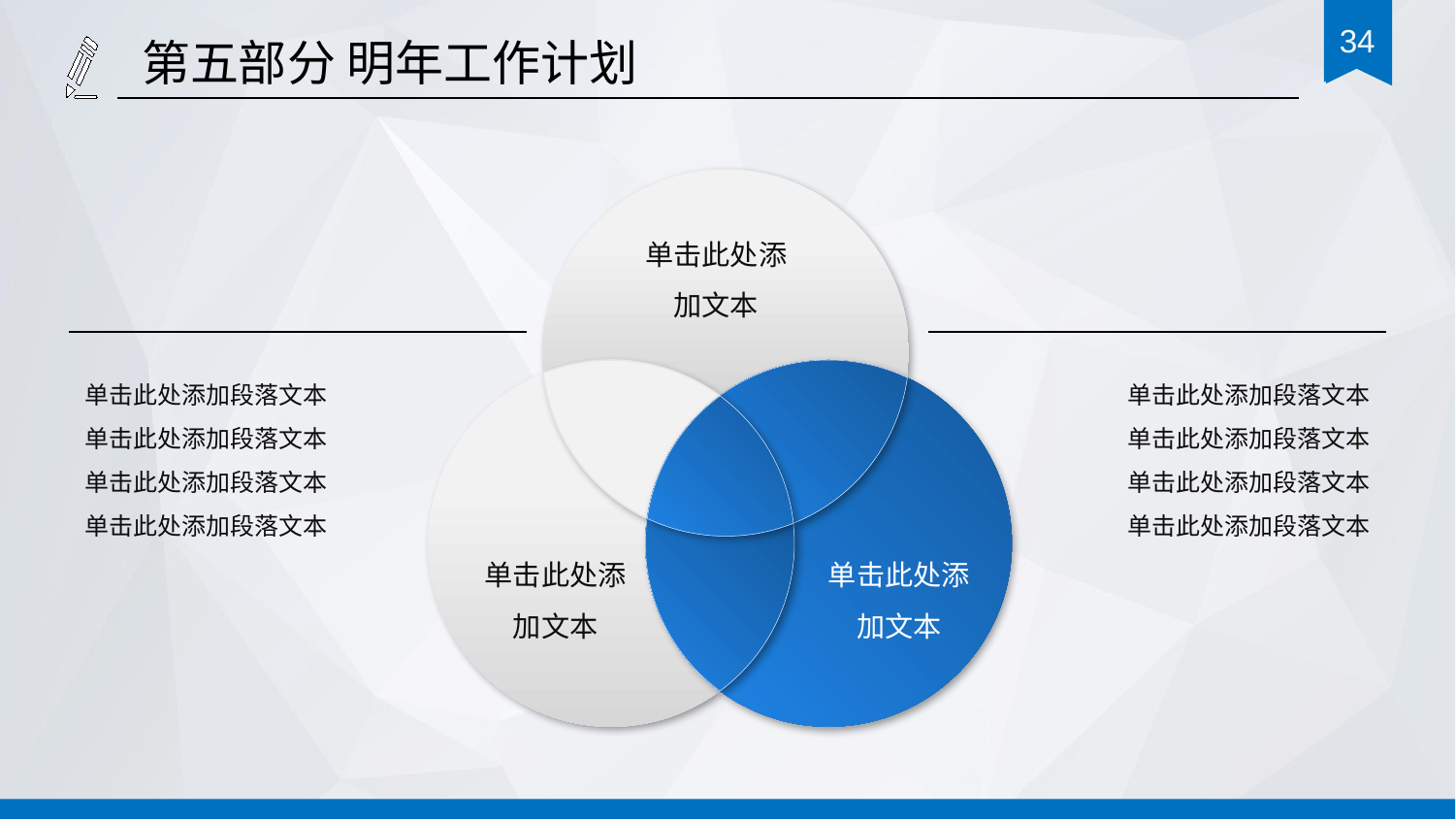

第五部分 明年工作计划

单击此处添加文本
单击此处添加段落文本单击此处添加段落文本单击此处添加段落文本单击此处添加段落文本
单击此处添加段落文本单击此处添加段落文本单击此处添加段落文本单击此处添加段落文本

单击此处添加文本
单击此处添加文本